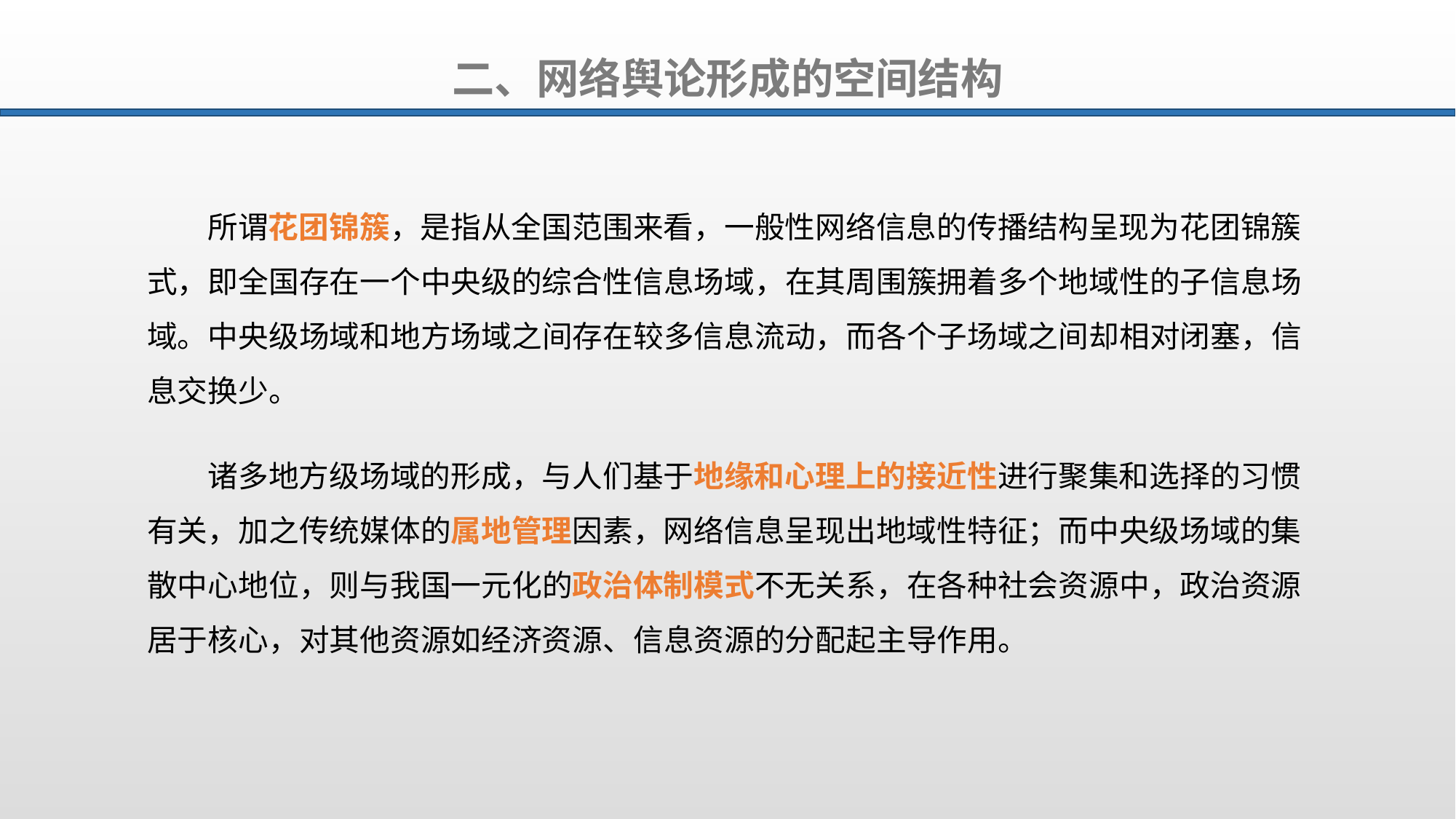

二、网络舆论形成的空间结构

所谓花团锦簇，是指从全国范围来看，一般性网络信息的传播结构呈现为花团锦簇式，即全国存在一个中央级的综合性信息场域，在其周围簇拥着多个地域性的子信息场域。中央级场域和地方场域之间存在较多信息流动，而各个子场域之间却相对闭塞，信息交换少。
诸多地方级场域的形成，与人们基于地缘和心理上的接近性进行聚集和选择的习惯有关，加之传统媒体的属地管理因素，网络信息呈现出地域性特征；而中央级场域的集散中心地位，则与我国一元化的政治体制模式不无关系，在各种社会资源中，政治资源居于核心，对其他资源如经济资源、信息资源的分配起主导作用。